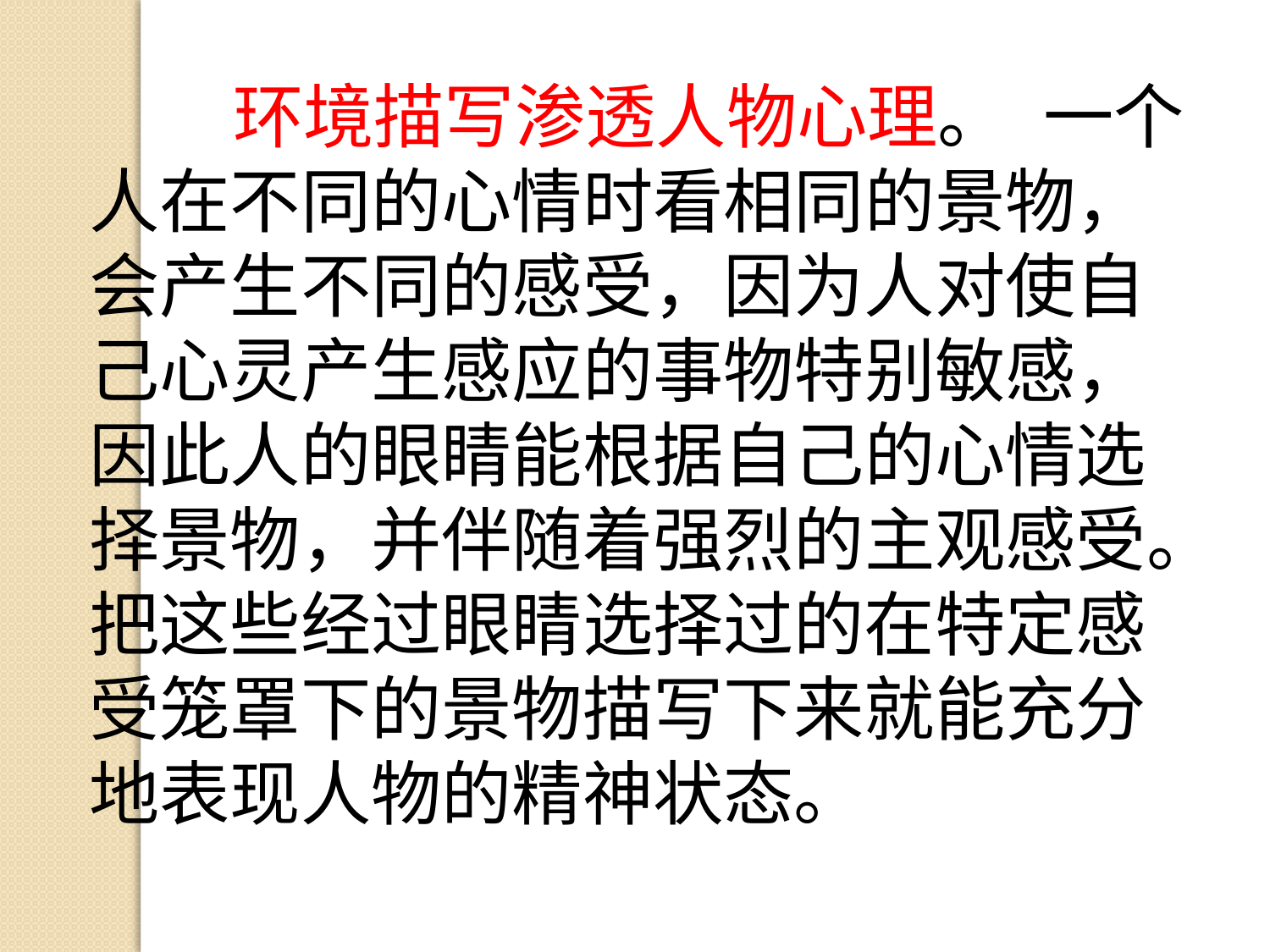

环境描写渗透人物心理。 一个人在不同的心情时看相同的景物，会产生不同的感受，因为人对使自己心灵产生感应的事物特别敏感，因此人的眼睛能根据自己的心情选择景物，并伴随着强烈的主观感受。把这些经过眼睛选择过的在特定感受笼罩下的景物描写下来就能充分地表现人物的精神状态。